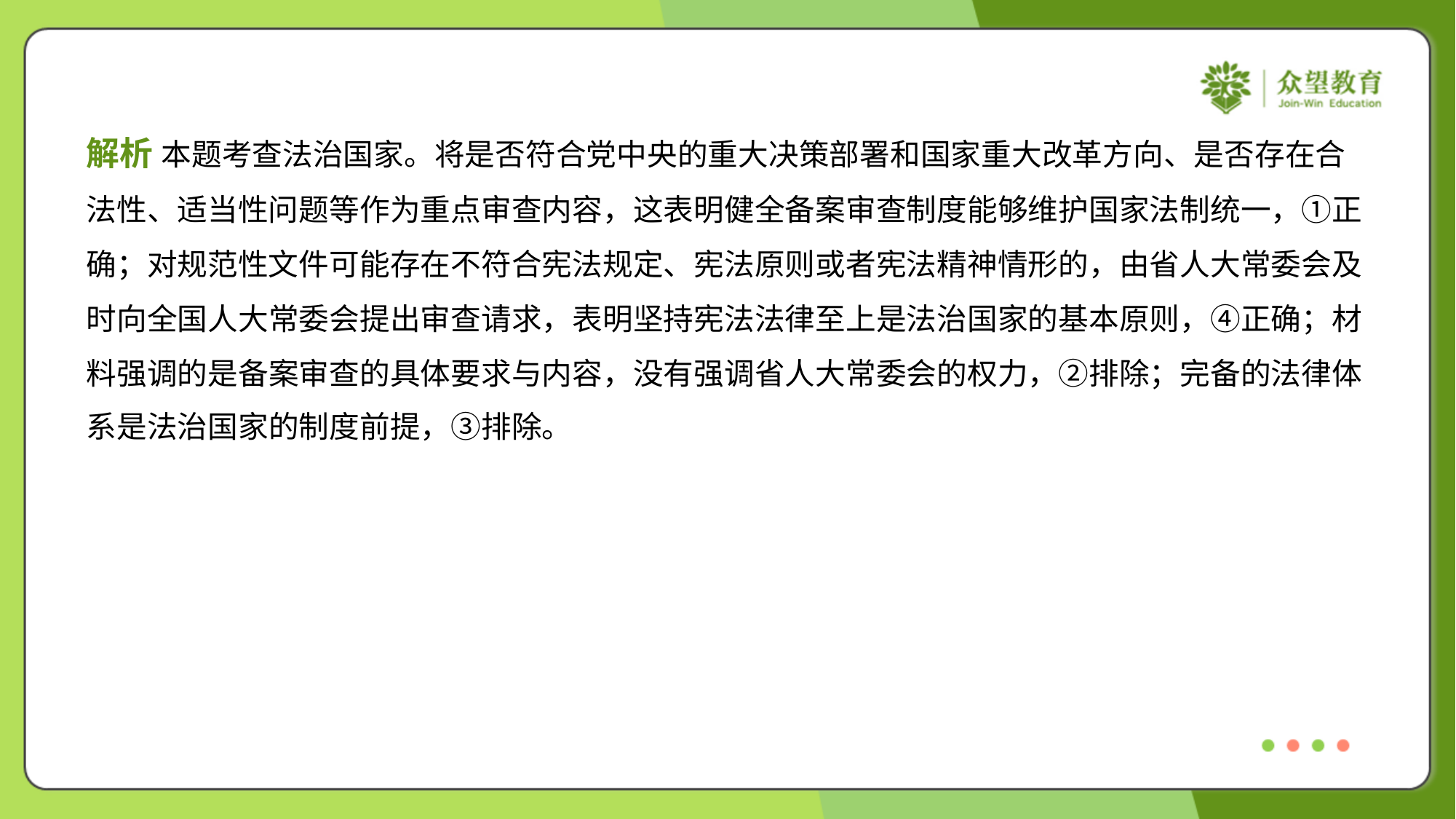

解析 本题考查法治国家。将是否符合党中央的重大决策部署和国家重大改革方向、是否存在合
法性、适当性问题等作为重点审查内容，这表明健全备案审查制度能够维护国家法制统一，①正
确；对规范性文件可能存在不符合宪法规定、宪法原则或者宪法精神情形的，由省人大常委会及
时向全国人大常委会提出审查请求，表明坚持宪法法律至上是法治国家的基本原则，④正确；材
料强调的是备案审查的具体要求与内容，没有强调省人大常委会的权力，②排除；完备的法律体
系是法治国家的制度前提，③排除。